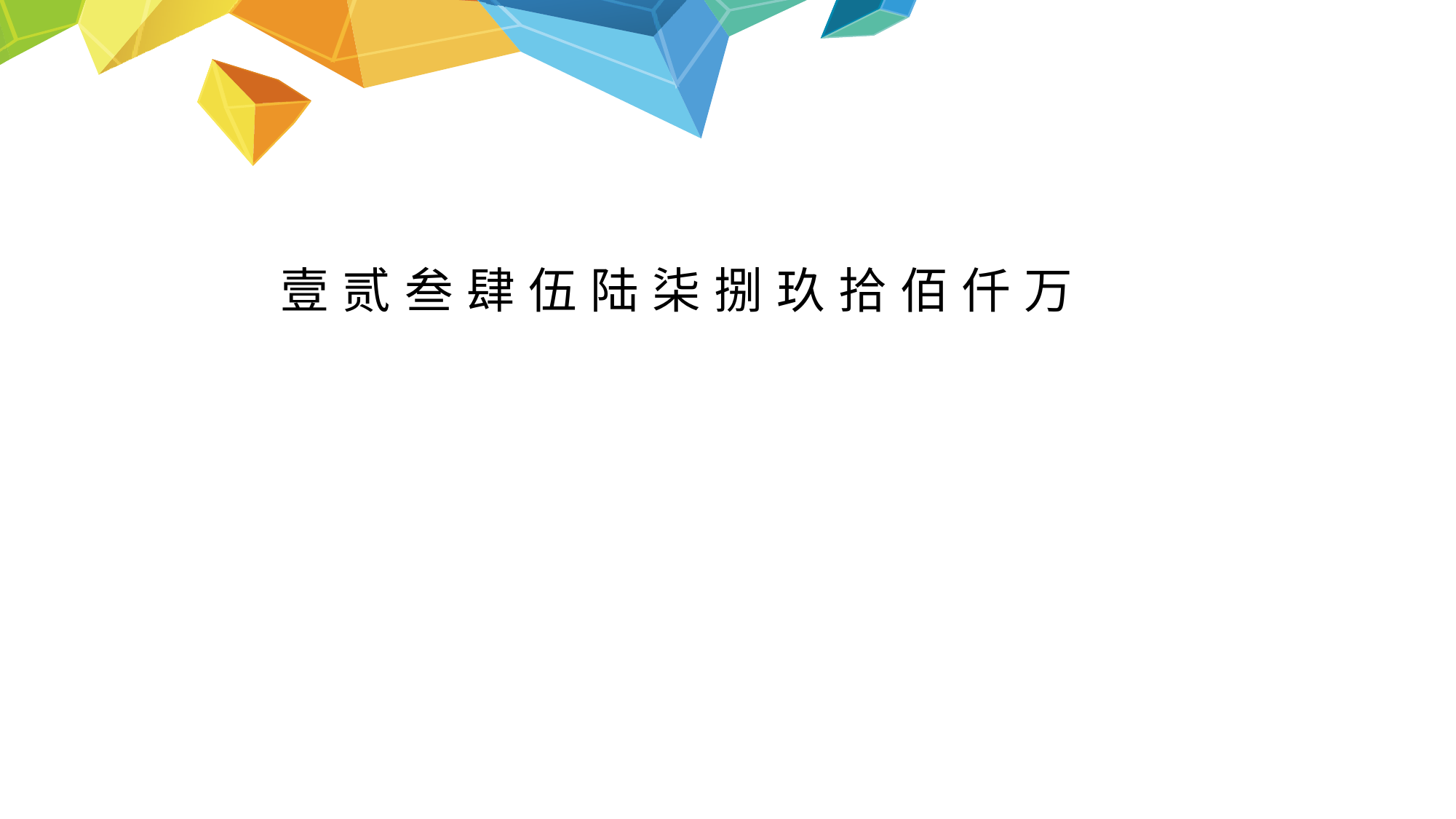

壹 贰 叁 肆 伍 陆 柒 捌 玖 拾 佰 仟 万